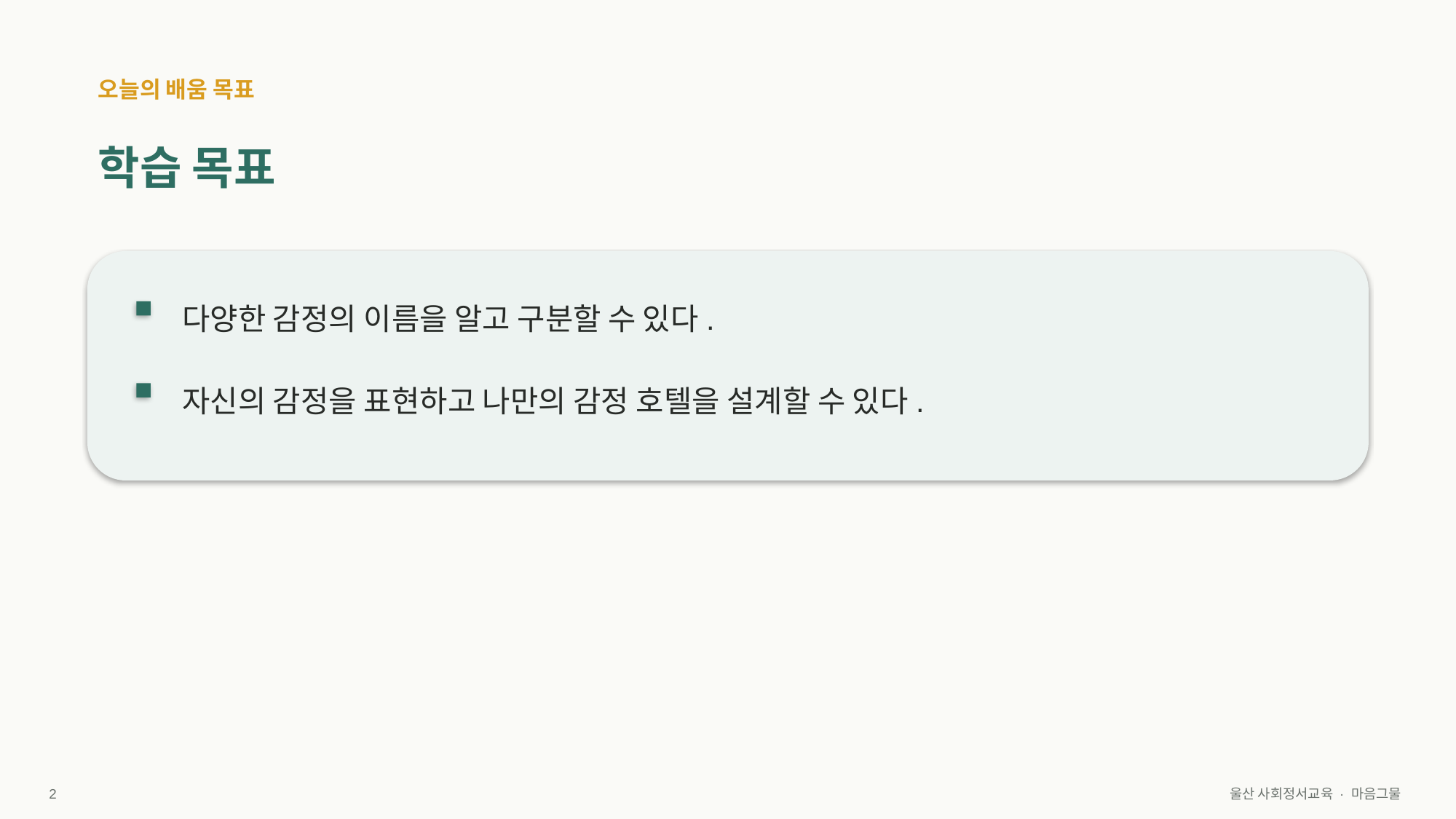

오늘의 배움 목표
학습 목표

다양한 감정의 이름을 알고 구분할 수 있다.

자신의 감정을 표현하고 나만의 감정 호텔을 설계할 수 있다.

2
울산 사회정서교육 · 마음그물